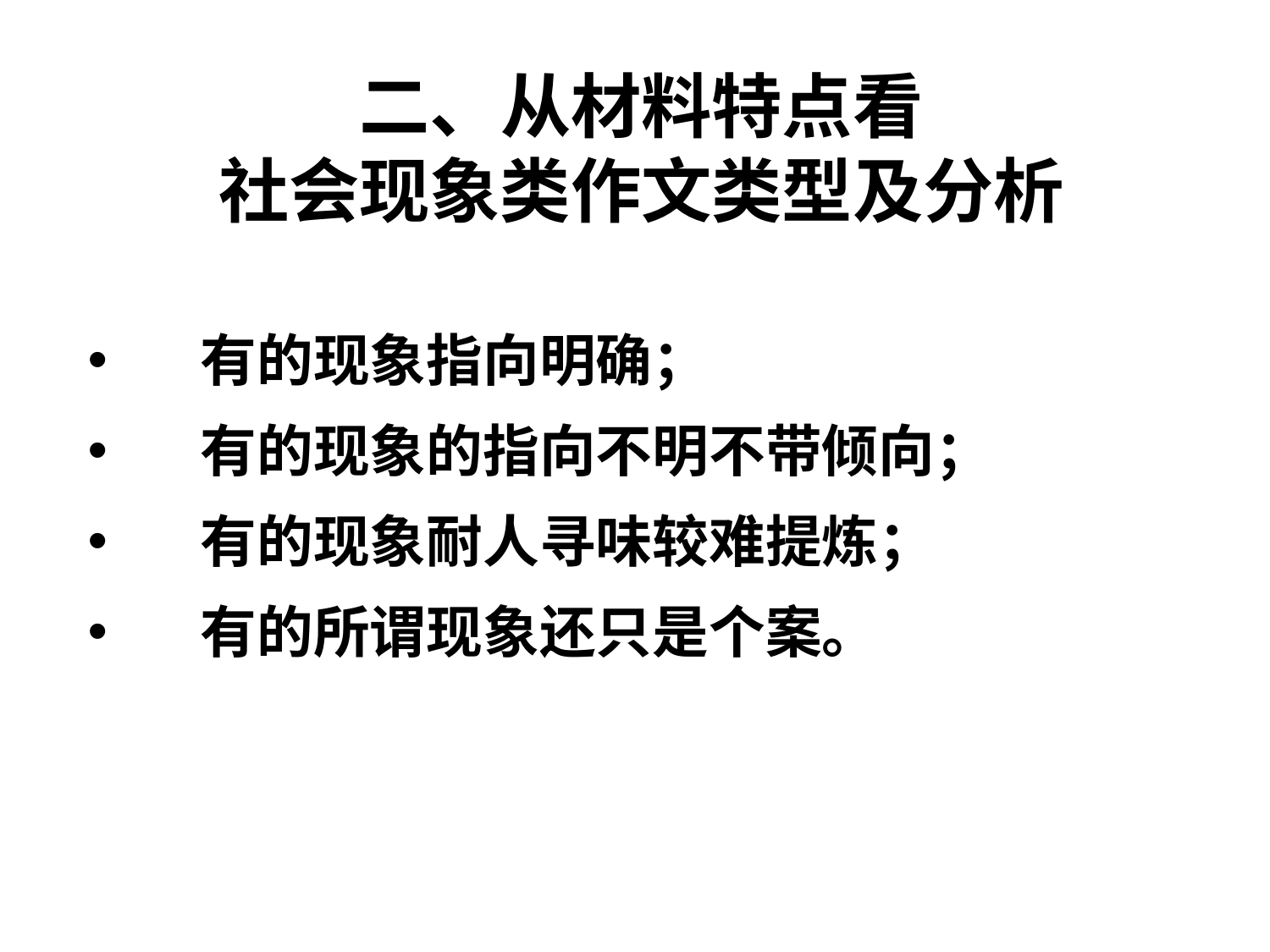

# 二、从材料特点看 社会现象类作文类型及分析

    有的现象指向明确；
    有的现象的指向不明不带倾向；
    有的现象耐人寻味较难提炼；
    有的所谓现象还只是个案。